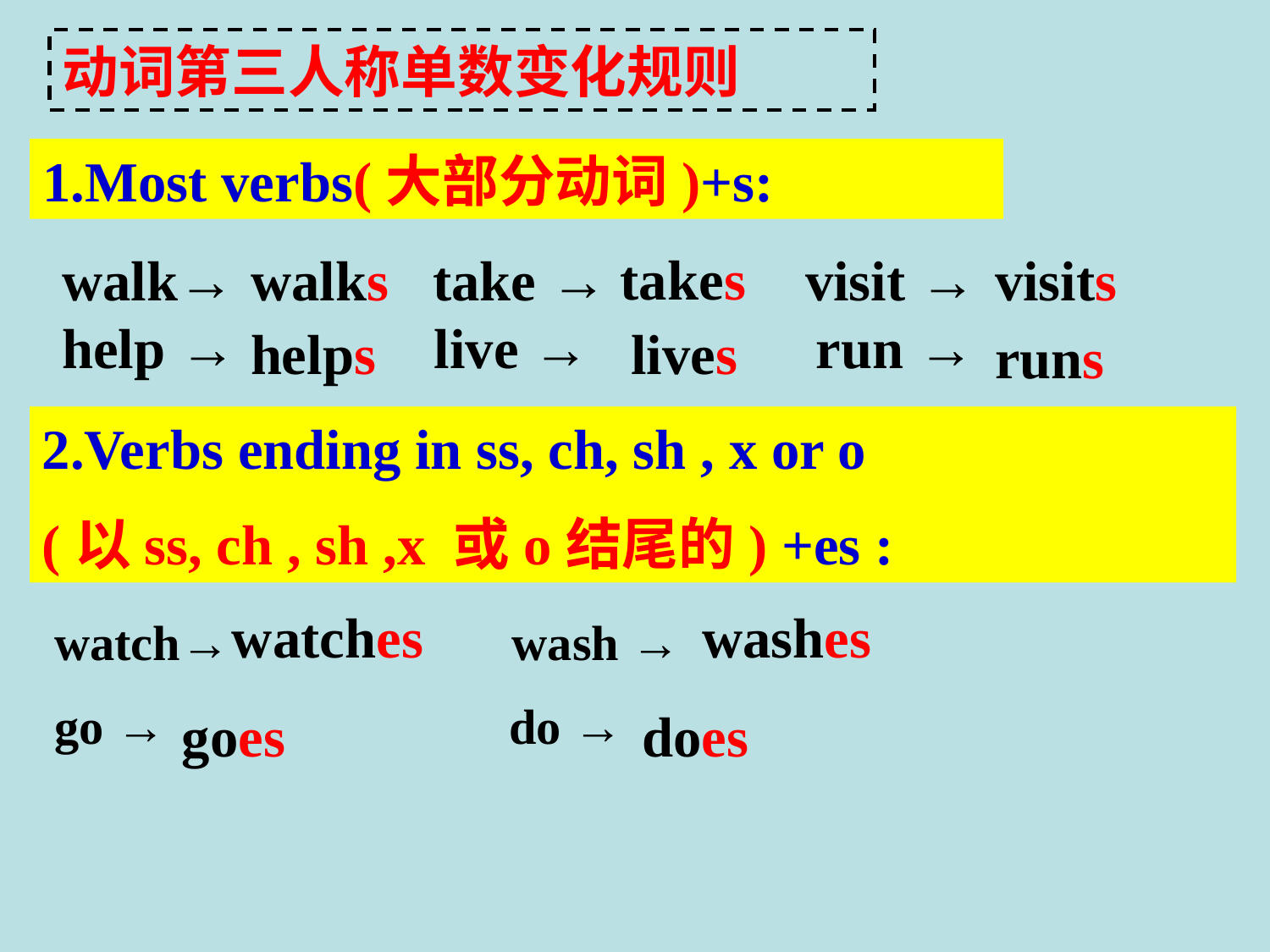

动词第三人称单数变化规则
1.Most verbs(大部分动词)+s:
takes
walk→              take →              visit →        help →              live →                run →
walks
visits
helps
lives
runs
2.Verbs ending in ss, ch, sh , x or o
(以ss, ch , sh ,x 或o结尾的) +es :
watches
washes
watch→                       wash →
go →                            do →
goes
does